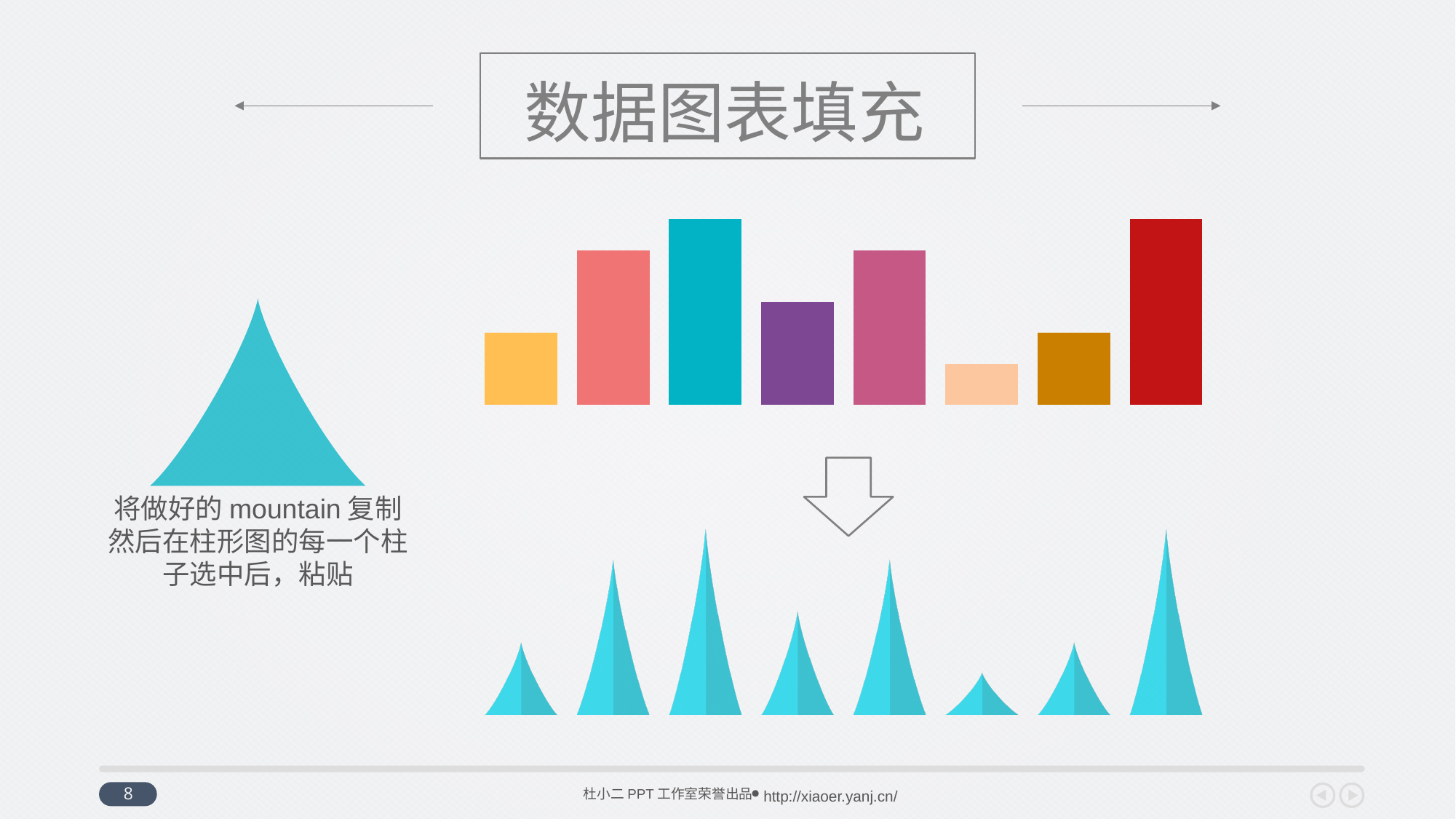

数据图表填充

### Chart

| Category | 项目1 | 项目2 | 项目3 | 项目4 | 项目5 | 项目6 | 项目7 | 项目8 |
|---|---|---|---|---|---|---|---|---|
| 类别1 | 0.35 | 0.75 | 0.9 | 0.5 | 0.75 | 0.2 | 0.35 | 0.9 |
将做好的mountain复制
然后在柱形图的每一个柱子选中后，粘贴

### Chart

| Category | 项目1 | 项目2 | 项目3 | 项目4 | 项目5 | 项目6 | 项目7 | 项目8 |
|---|---|---|---|---|---|---|---|---|
| 类别1 | 0.35 | 0.75 | 0.9 | 0.5 | 0.75 | 0.2 | 0.35 | 0.9 |